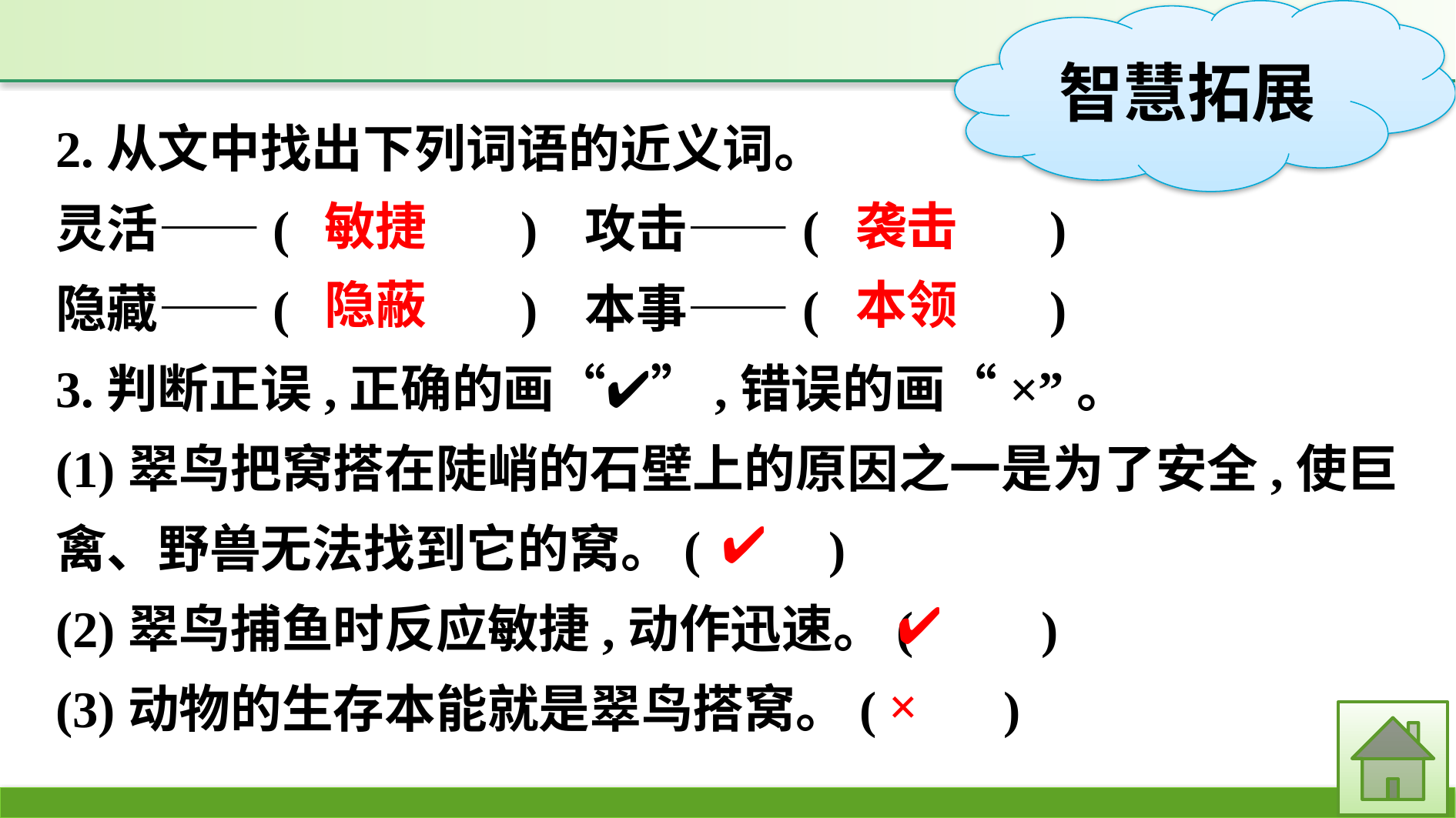

2.从文中找出下列词语的近义词。
灵活——(　　　　)	攻击——(　　　　)
隐藏——(　　　　)	本事——(　　　　)
3.判断正误,正确的画“✔”,错误的画“×”。
(1)翠鸟把窝搭在陡峭的石壁上的原因之一是为了安全,使巨禽、野兽无法找到它的窝。(　　)
(2)翠鸟捕鱼时反应敏捷,动作迅速。(　　)
(3)动物的生存本能就是翠鸟搭窝。(　　)
袭击
敏捷
本领
隐蔽
✔
✔
×